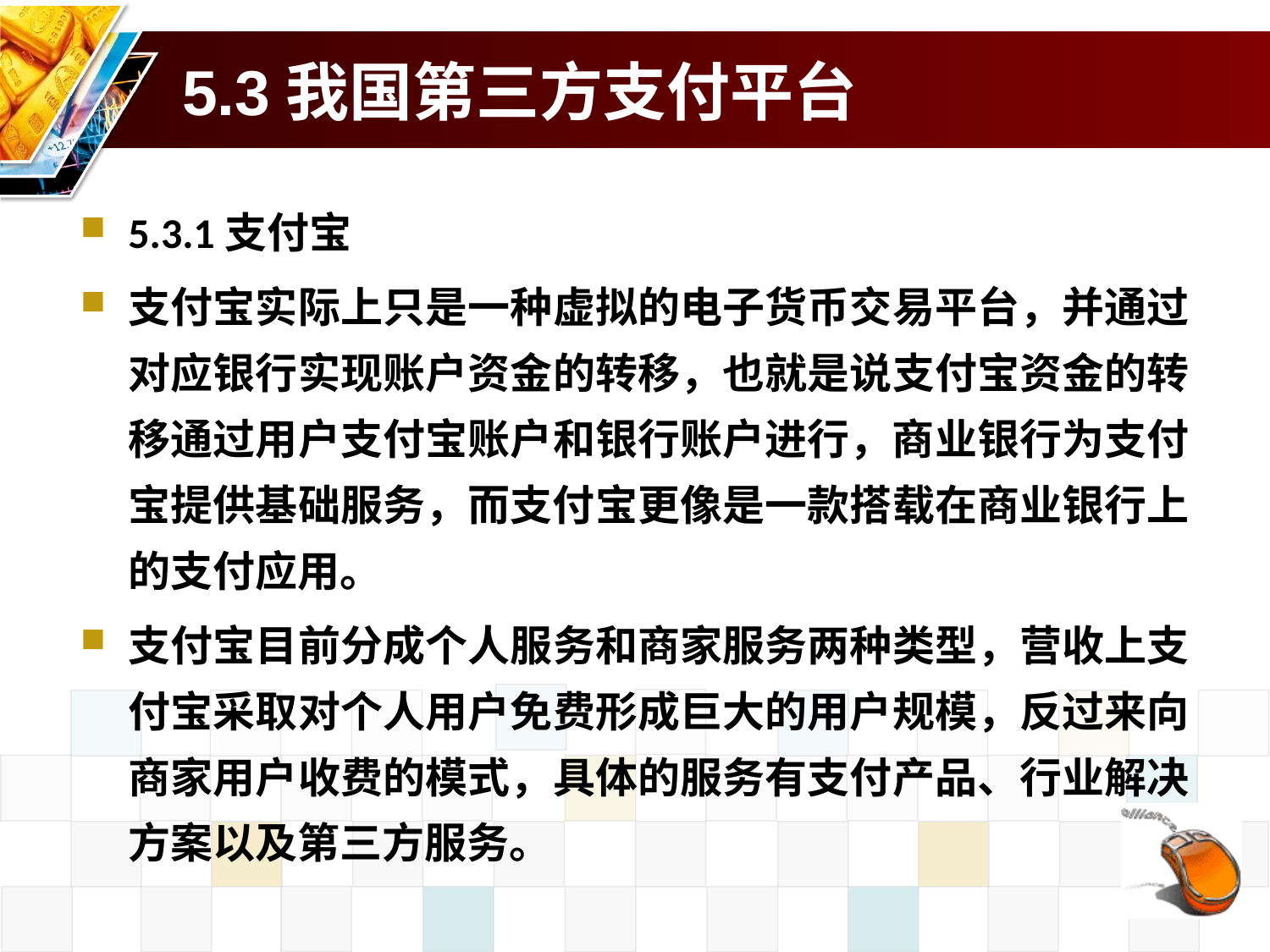

# 5.3我国第三方支付平台
5.3.1支付宝
支付宝实际上只是一种虚拟的电子货币交易平台，并通过对应银行实现账户资金的转移，也就是说支付宝资金的转移通过用户支付宝账户和银行账户进行，商业银行为支付宝提供基础服务，而支付宝更像是一款搭载在商业银行上的支付应用。
支付宝目前分成个人服务和商家服务两种类型，营收上支付宝采取对个人用户免费形成巨大的用户规模，反过来向商家用户收费的模式，具体的服务有支付产品、行业解决方案以及第三方服务。